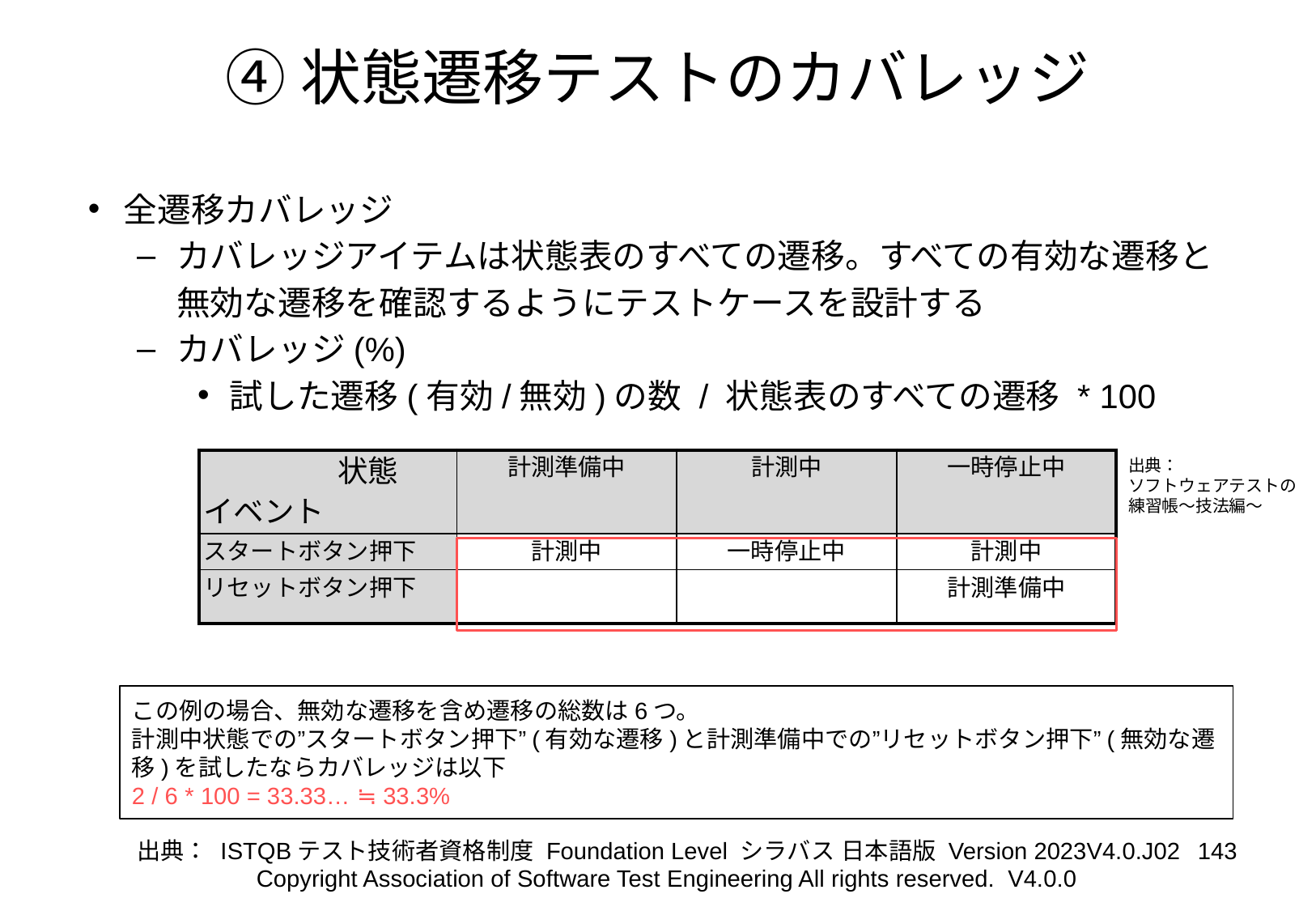

# ④状態遷移テストのカバレッジ
全遷移カバレッジ
カバレッジアイテムは状態表のすべての遷移。すべての有効な遷移と無効な遷移を確認するようにテストケースを設計する
カバレッジ(%)
試した遷移(有効/無効)の数 / 状態表のすべての遷移 * 100

出典：
ソフトウェアテストの
練習帳～技法編～
| 状態 イベント | 計測準備中 | 計測中 | 一時停止中 |
| --- | --- | --- | --- |
| スタートボタン押下 | 計測中 | 一時停止中 | 計測中 |
| リセットボタン押下 |  |  | 計測準備中 |

この例の場合、無効な遷移を含め遷移の総数は6つ。
計測中状態での”スタートボタン押下”(有効な遷移)と計測準備中での”リセットボタン押下”(無効な遷移)を試したならカバレッジは以下
2 / 6 * 100 = 33.33… ≒ 33.3%
143
出典： ISTQBテスト技術者資格制度 Foundation Level シラバス 日本語版 Version 2023V4.0.J02
Copyright Association of Software Test Engineering All rights reserved.  V4.0.0